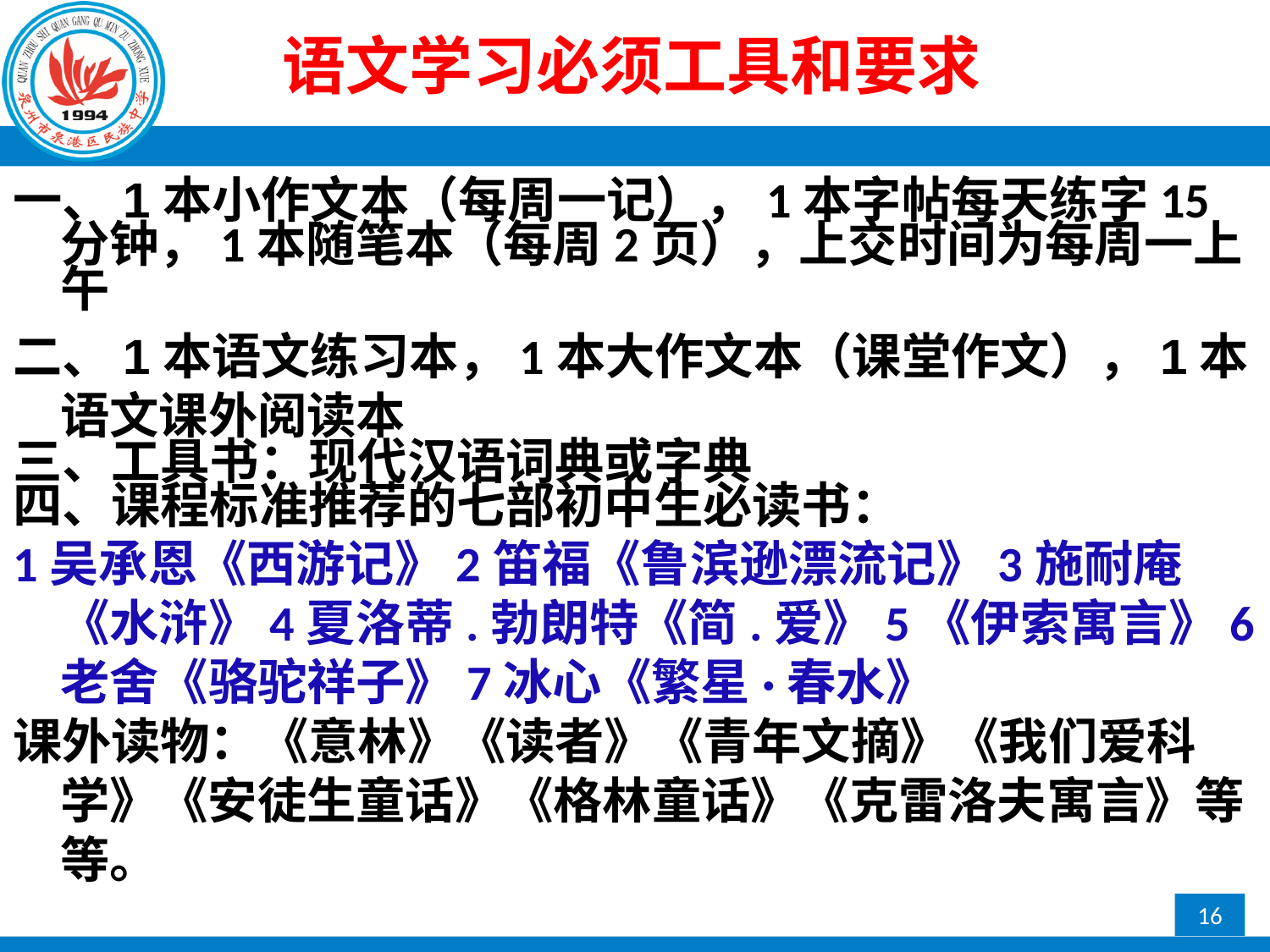

语文学习必须工具和要求
一、1本小作文本（每周一记），1本字帖每天练字15分钟，1本随笔本（每周2页），上交时间为每周一上午
二、1本语文练习本，1本大作文本（课堂作文），1本语文课外阅读本
三、工具书：现代汉语词典或字典
四、课程标准推荐的七部初中生必读书：
1吴承恩《西游记》2笛福《鲁滨逊漂流记》3施耐庵《水浒》4夏洛蒂.勃朗特《简.爱》5《伊索寓言》6老舍《骆驼祥子》7冰心《繁星·春水》
课外读物：《意林》《读者》《青年文摘》《我们爱科学》《安徒生童话》《格林童话》《克雷洛夫寓言》等等。